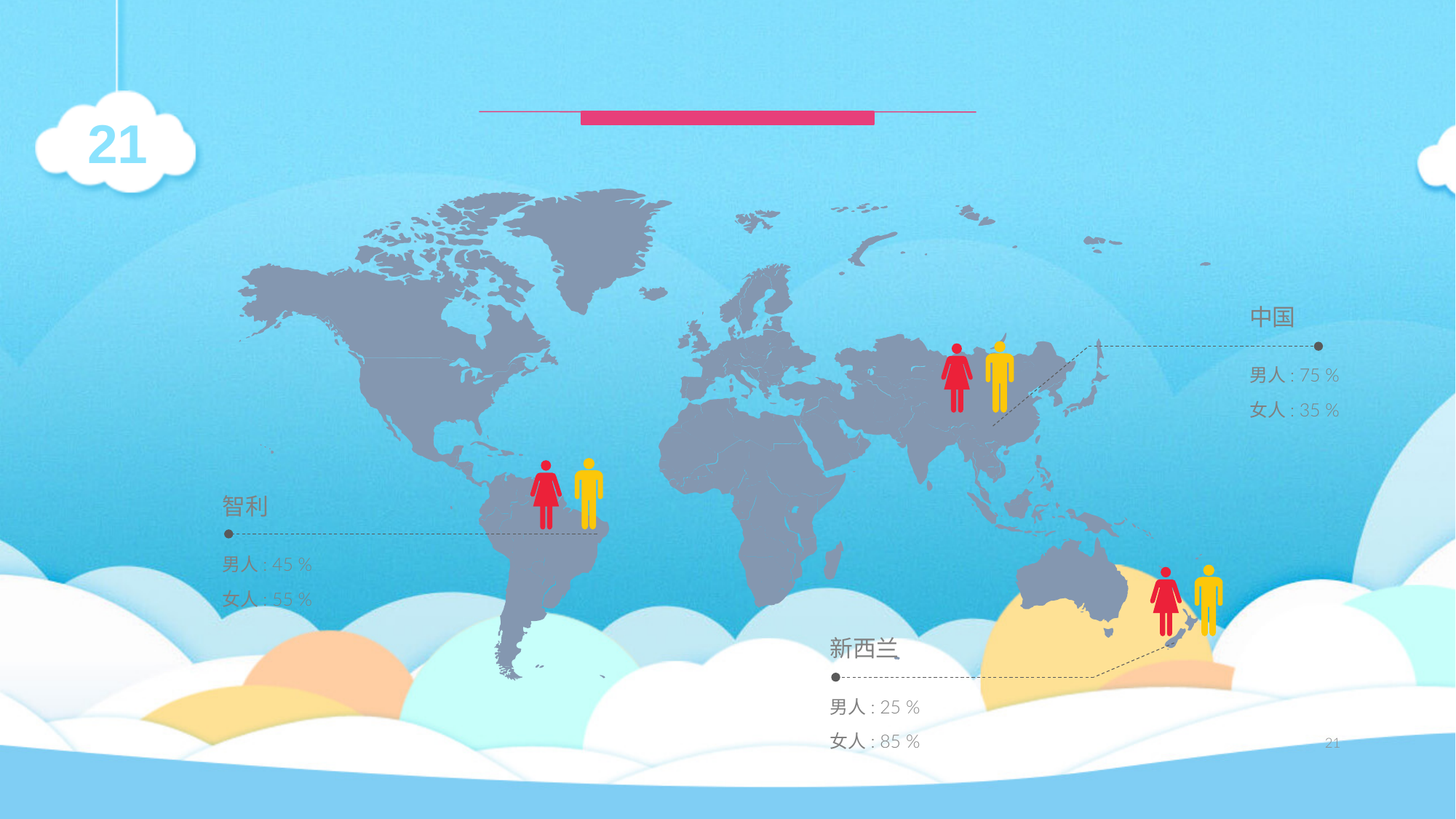

#

中国

男人: 75 %
女人: 35 %

智利
男人: 45 %
女人: 55 %

新西兰
男人: 25 %
女人: 85 %
21